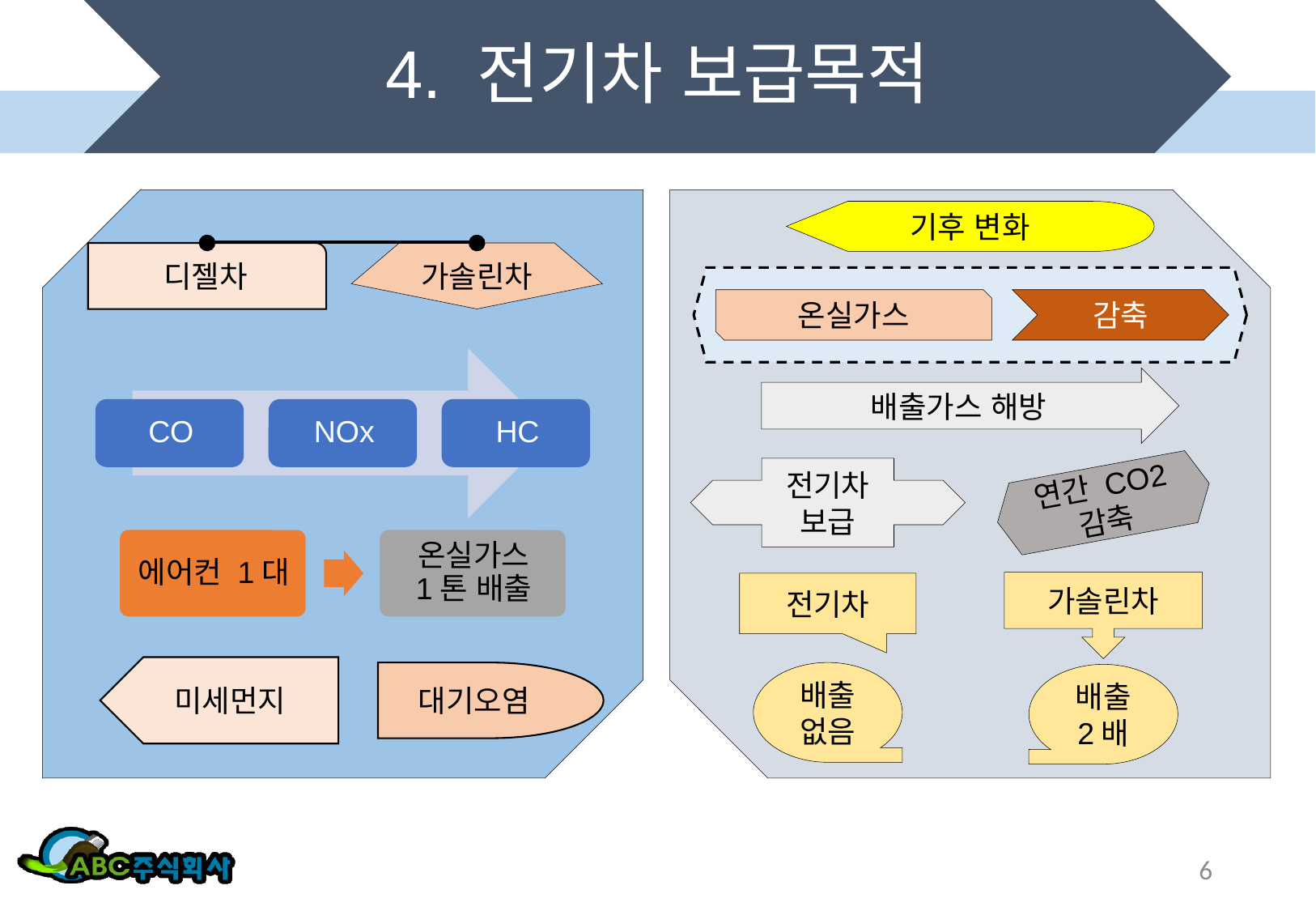

# 4. 전기차 보급목적

기후 변화
디젤차

가솔린차

온실가스
감축
CO
NOx
HC
배출가스 해방
전기차 보급
연간 CO2 감축
에어컨 1대

온실가스
1톤 배출
가솔린차
전기차
미세먼지
대기오염
배출 없음
배출
2배
6